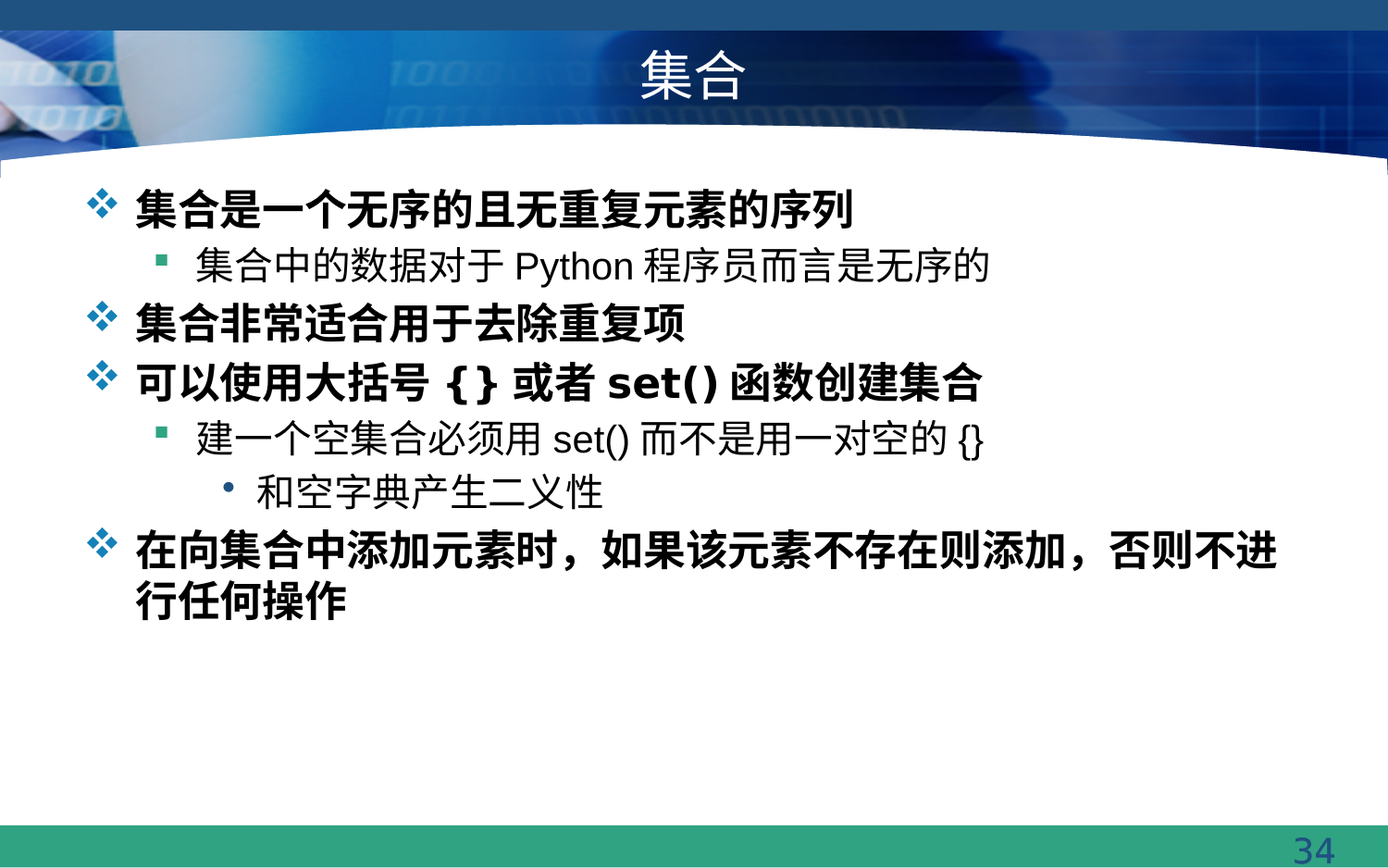

# 集合
集合是一个无序的且无重复元素的序列
集合中的数据对于Python程序员而言是无序的
集合非常适合用于去除重复项
可以使用大括号{}或者set()函数创建集合
建一个空集合必须用set()而不是用一对空的{}
和空字典产生二义性
在向集合中添加元素时，如果该元素不存在则添加，否则不进行任何操作